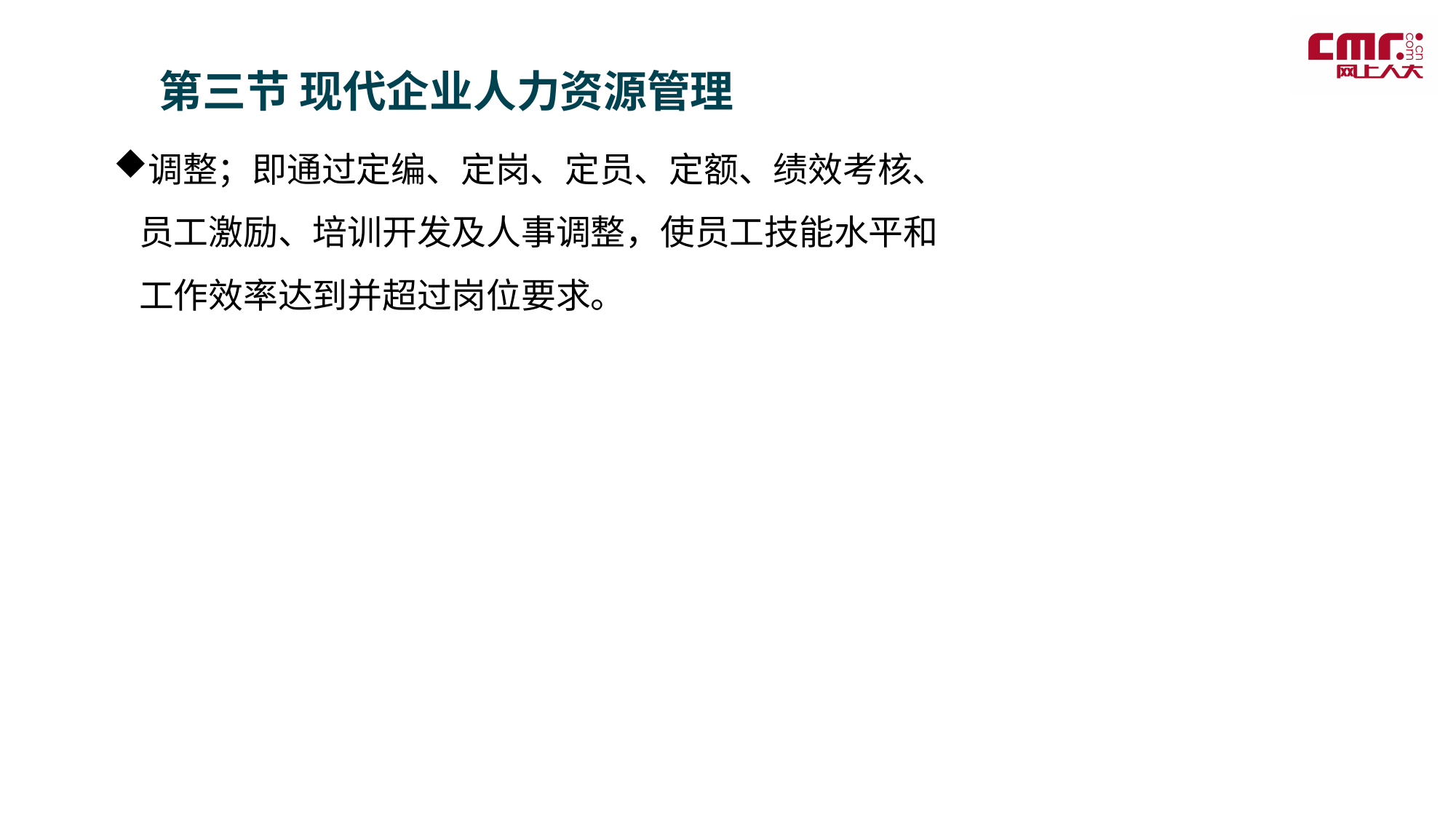

第三节 现代企业人力资源管理
调整；即通过定编、定岗、定员、定额、绩效考核、员工激励、培训开发及人事调整，使员工技能水平和工作效率达到并超过岗位要求。